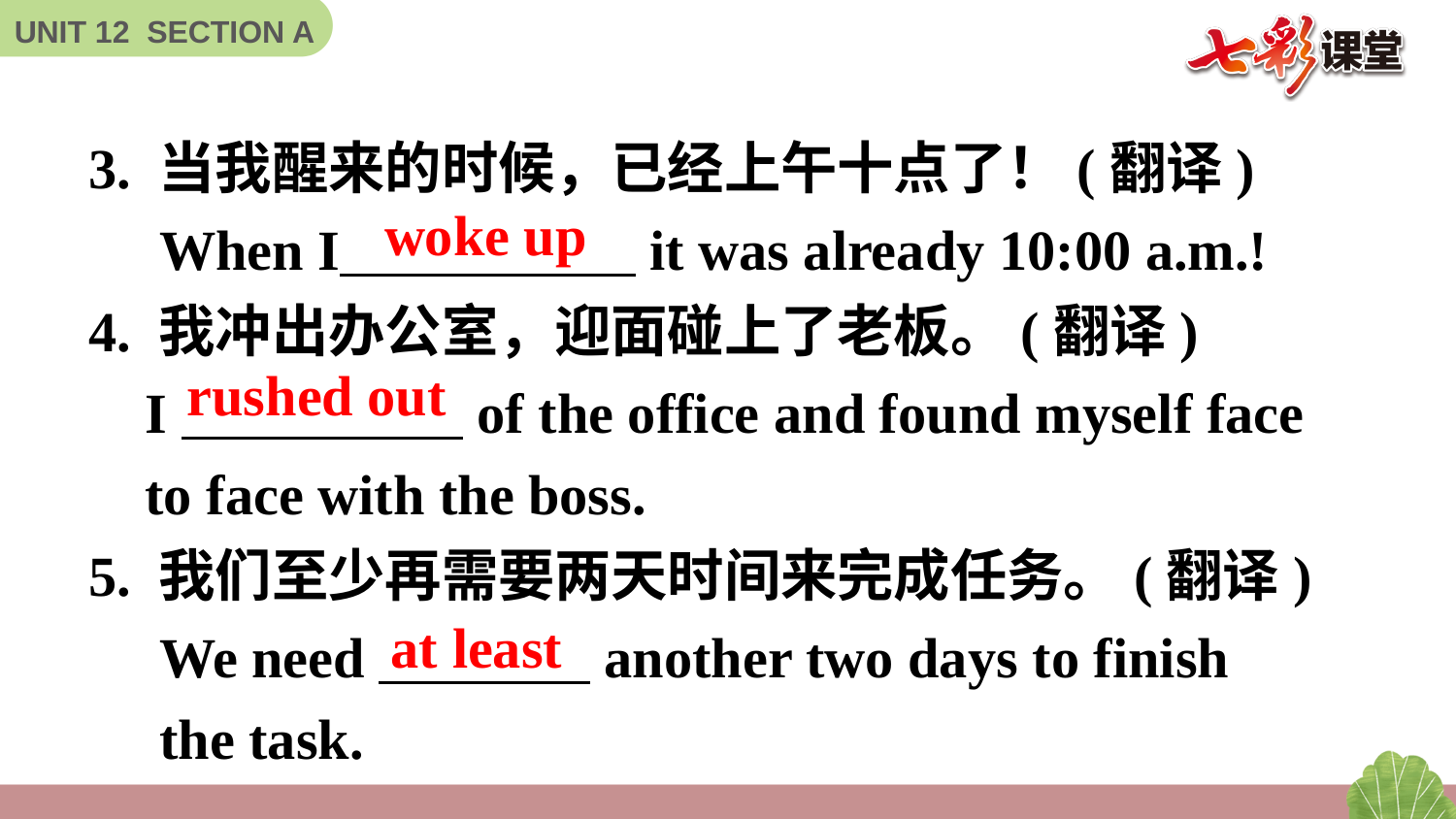

3. 当我醒来的时候，已经上午十点了！(翻译)
     When I                      it was already 10:00 a.m.!
4. 我冲出办公室，迎面碰上了老板。(翻译)
    I                      of the office and found myself face
    to face with the boss.
5. 我们至少再需要两天时间来完成任务。(翻译)
     We need                 another two days to finish
     the task.
woke up
rushed out
at least